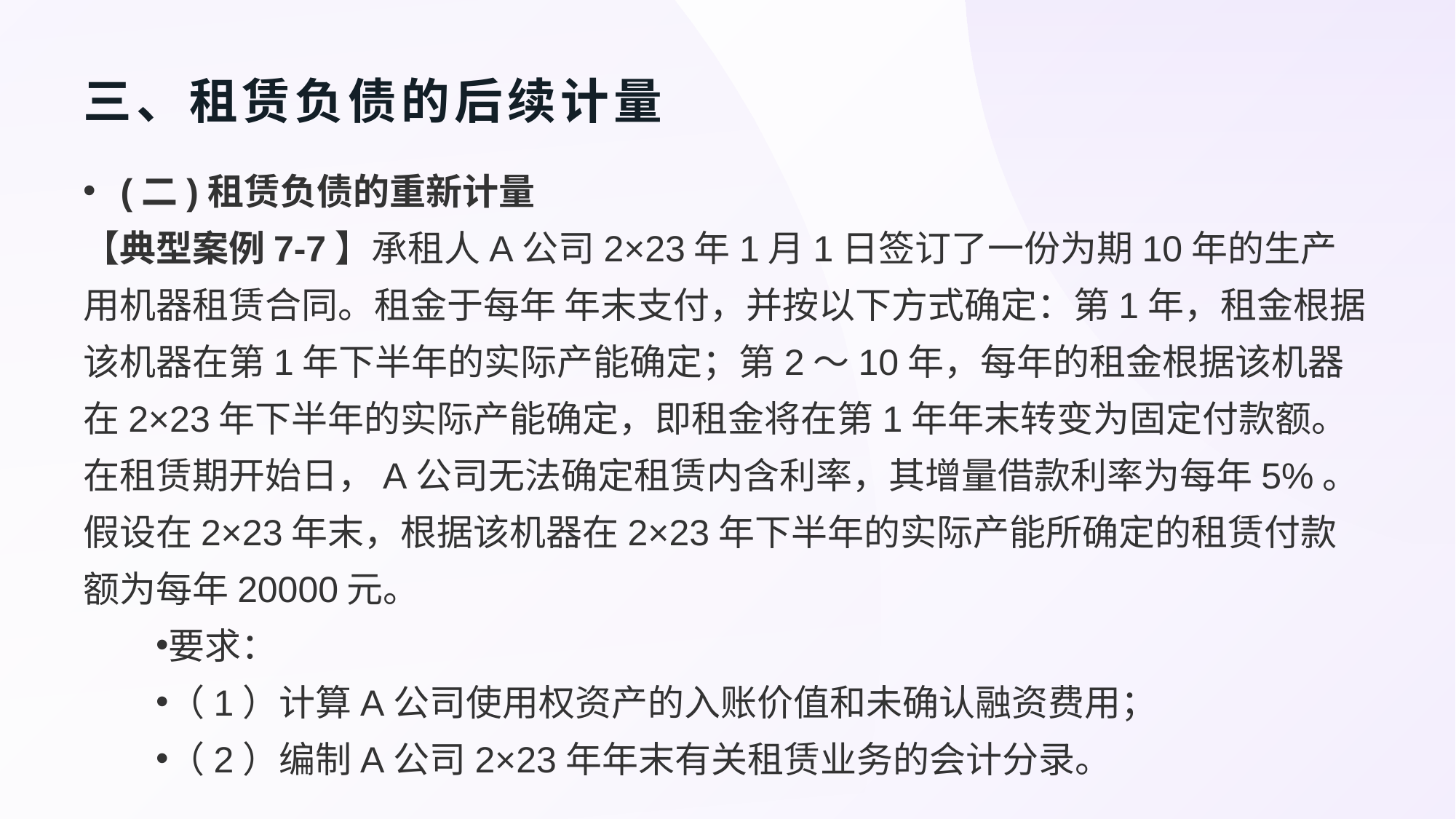

# 三、租赁负债的后续计量
 (二)租赁负债的重新计量
【典型案例7-7】承租人A公司2×23年1月1日签订了一份为期10年的生产用机器租赁合同。租金于每年 年末支付，并按以下方式确定：第1年，租金根据该机器在第1年下半年的实际产能确定；第2～10年，每年的租金根据该机器在2×23年下半年的实际产能确定，即租金将在第1年年末转变为固定付款额。在租赁期开始日，A公司无法确定租赁内含利率，其增量借款利率为每年5%。假设在2×23年末，根据该机器在2×23年下半年的实际产能所确定的租赁付款额为每年20000元。
要求：
（1）计算A公司使用权资产的入账价值和未确认融资费用；
（2）编制A公司2×23年年末有关租赁业务的会计分录。